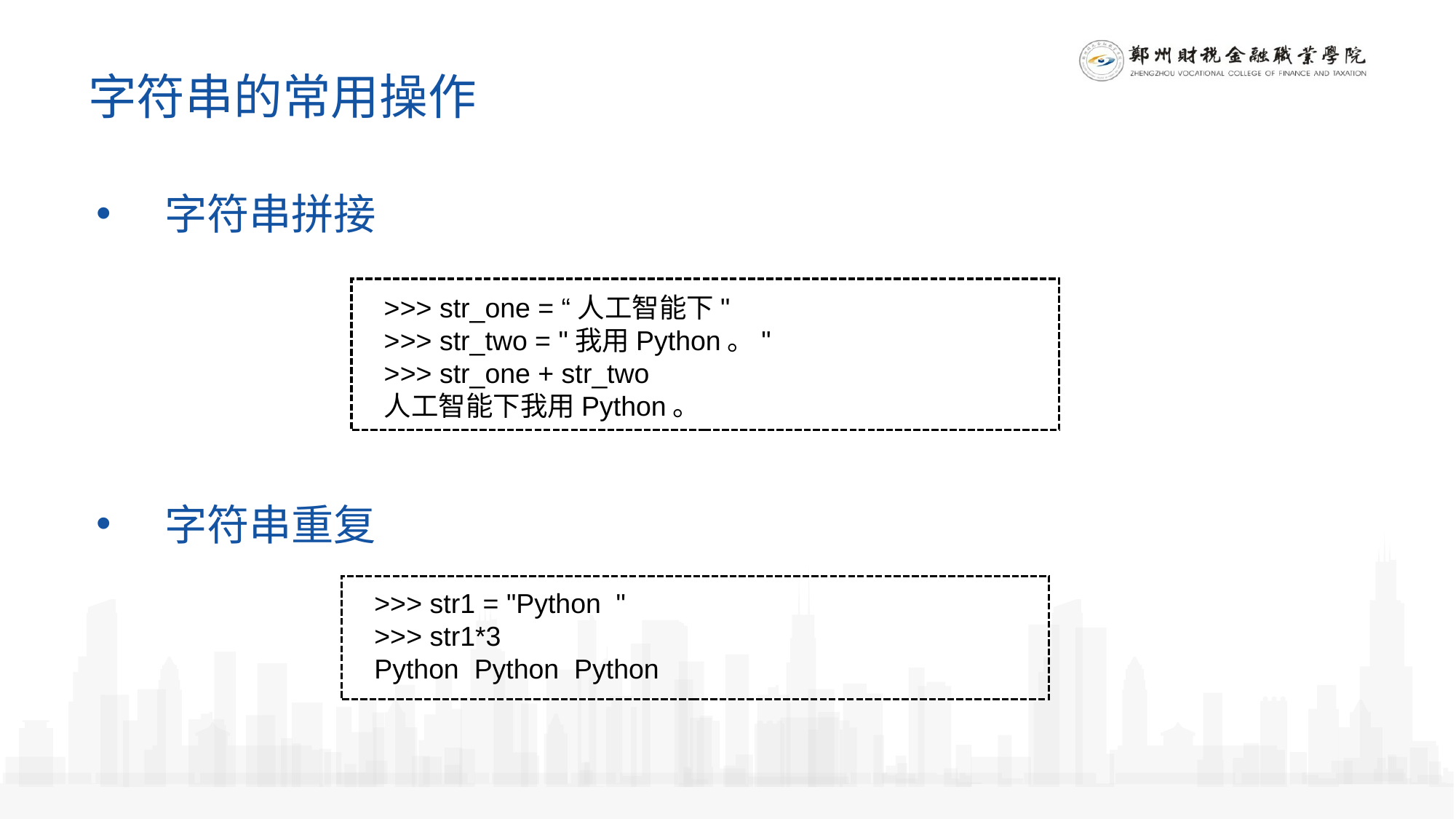

字符串的常用操作
字符串拼接

>>> str_one = “人工智能下"
>>> str_two = "我用Python。"
>>> str_one + str_two
人工智能下我用Python。
字符串重复

>>> str1 = "Python  "
>>> str1*3
Python  Python  Python